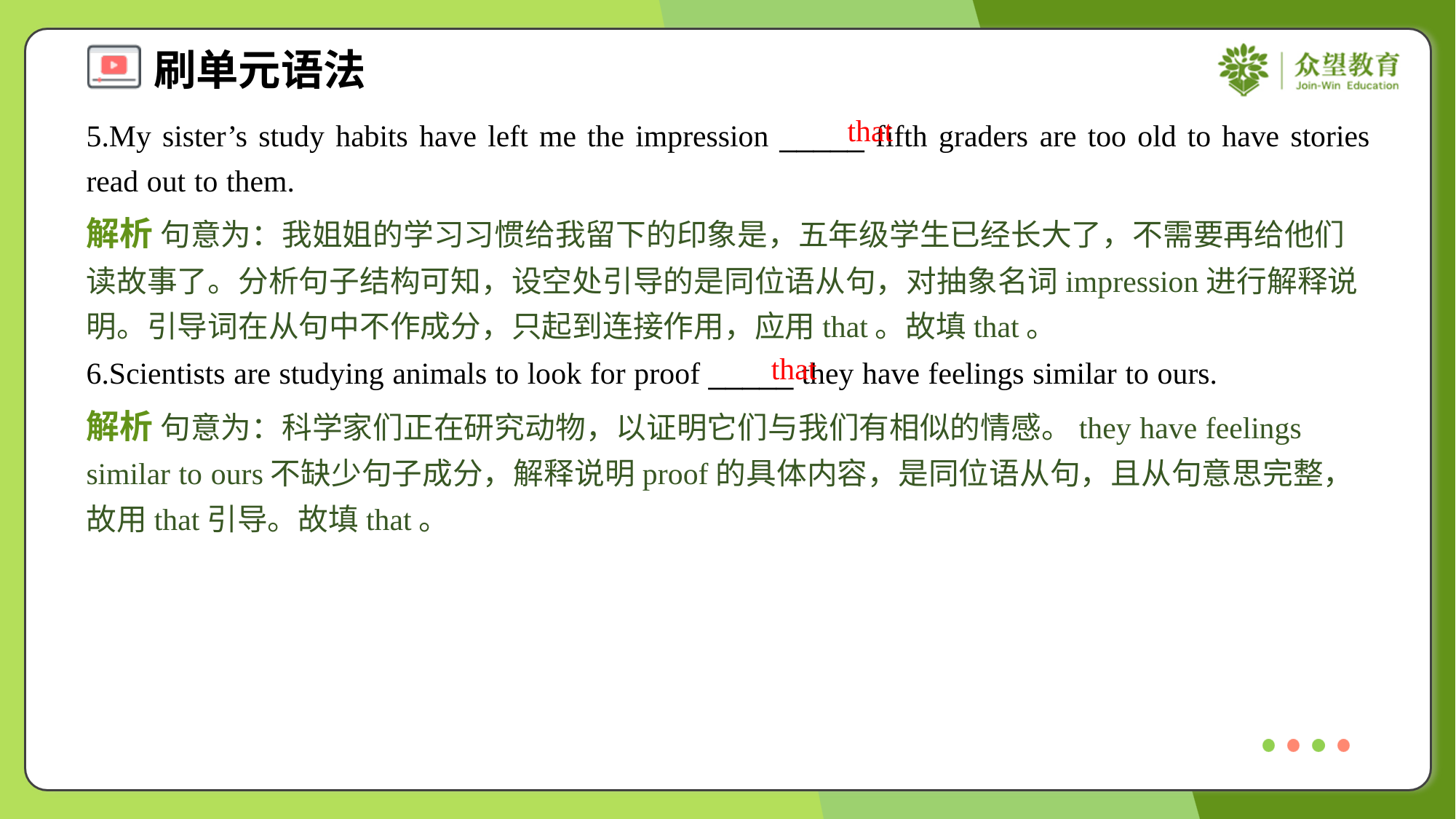

that
5.My sister’s study habits have left me the impression _____ fifth graders are too old to have stories read out to them.
解析 句意为：我姐姐的学习习惯给我留下的印象是，五年级学生已经长大了，不需要再给他们读故事了。分析句子结构可知，设空处引导的是同位语从句，对抽象名词impression进行解释说明。引导词在从句中不作成分，只起到连接作用，应用that。故填that。
that
6.Scientists are studying animals to look for proof _____ they have feelings similar to ours.
解析 句意为：科学家们正在研究动物，以证明它们与我们有相似的情感。they have feelings similar to ours不缺少句子成分，解释说明proof的具体内容，是同位语从句，且从句意思完整，故用that引导。故填that。